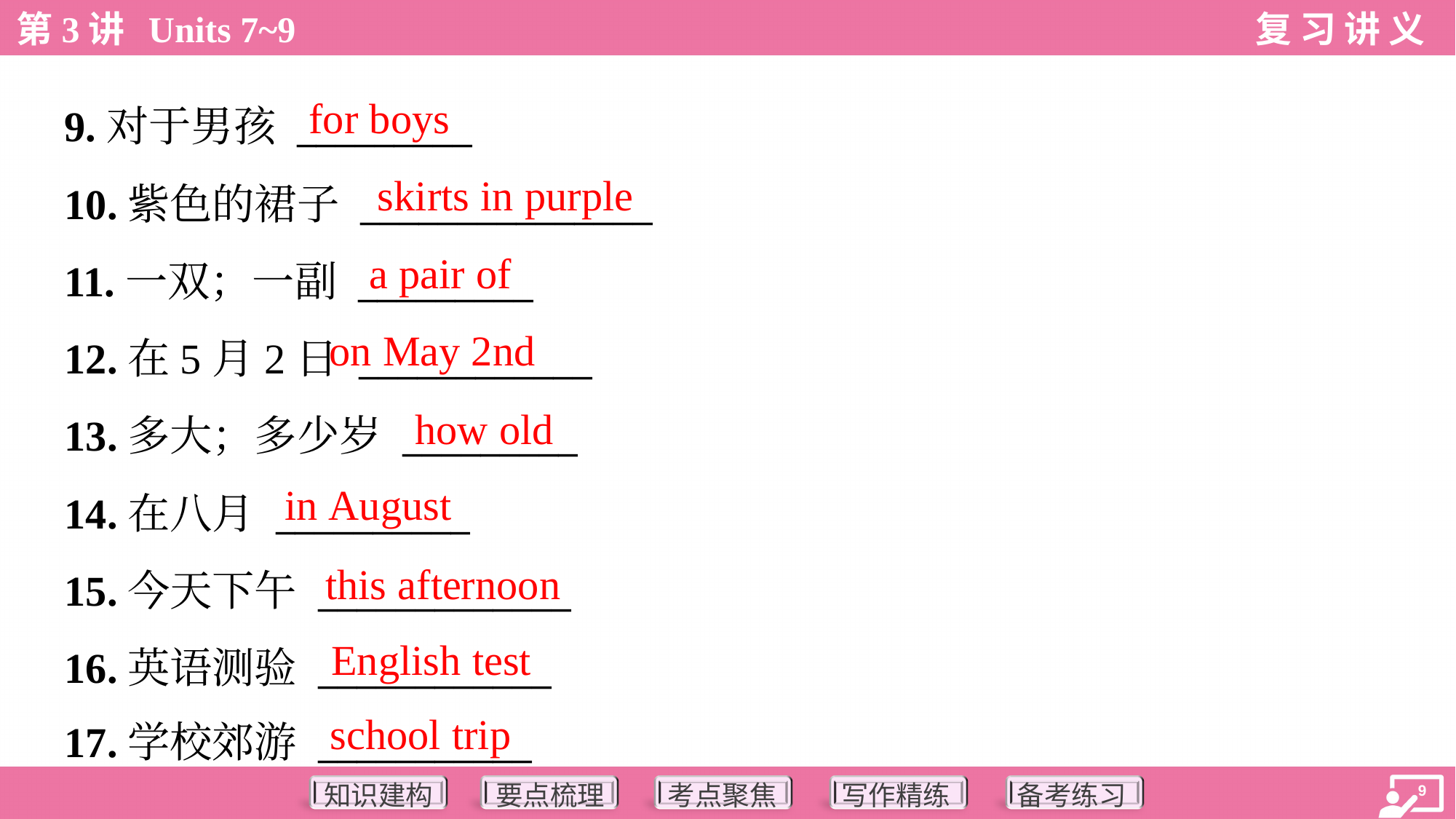

for boys
9.对于男孩 _________
10.紫色的裙子 _______________
11.一双；一副 _________
12.在5月2日 ____________
13.多大；多少岁 _________
14.在八月 __________
15.今天下午 _____________
16.英语测验 ____________
17.学校郊游 ___________
skirts in purple
a pair of
on May 2nd
how old
in August
this afternoon
English test
school trip